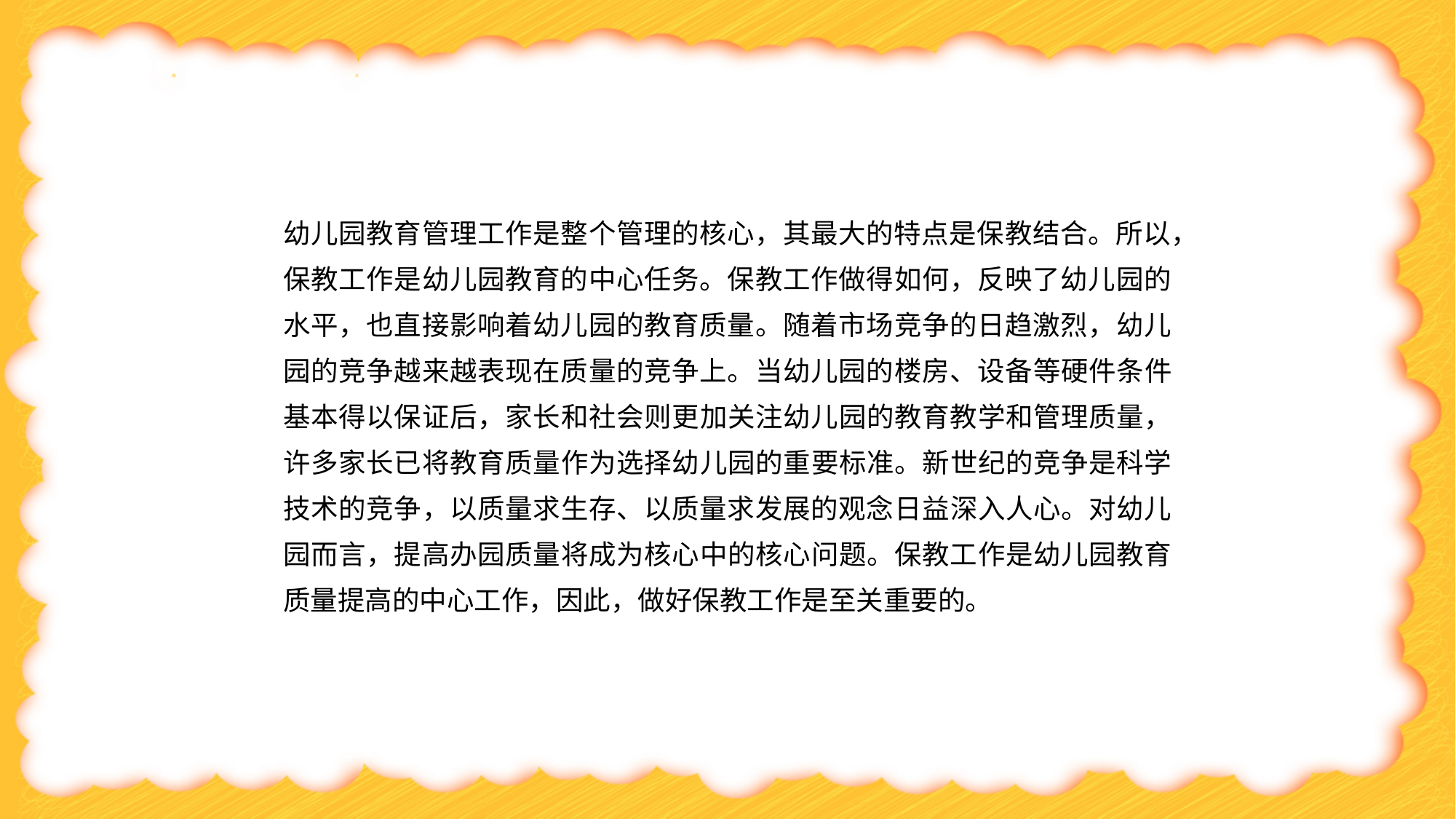

幼儿园教育管理工作是整个管理的核心，其最大的特点是保教结合。所以，保教工作是幼儿园教育的中心任务。保教工作做得如何，反映了幼儿园的水平，也直接影响着幼儿园的教育质量。随着市场竞争的日趋激烈，幼儿园的竞争越来越表现在质量的竞争上。当幼儿园的楼房、设备等硬件条件基本得以保证后，家长和社会则更加关注幼儿园的教育教学和管理质量，许多家长已将教育质量作为选择幼儿园的重要标准。新世纪的竞争是科学技术的竞争，以质量求生存、以质量求发展的观念日益深入人心。对幼儿园而言，提高办园质量将成为核心中的核心问题。保教工作是幼儿园教育质量提高的中心工作，因此，做好保教工作是至关重要的。